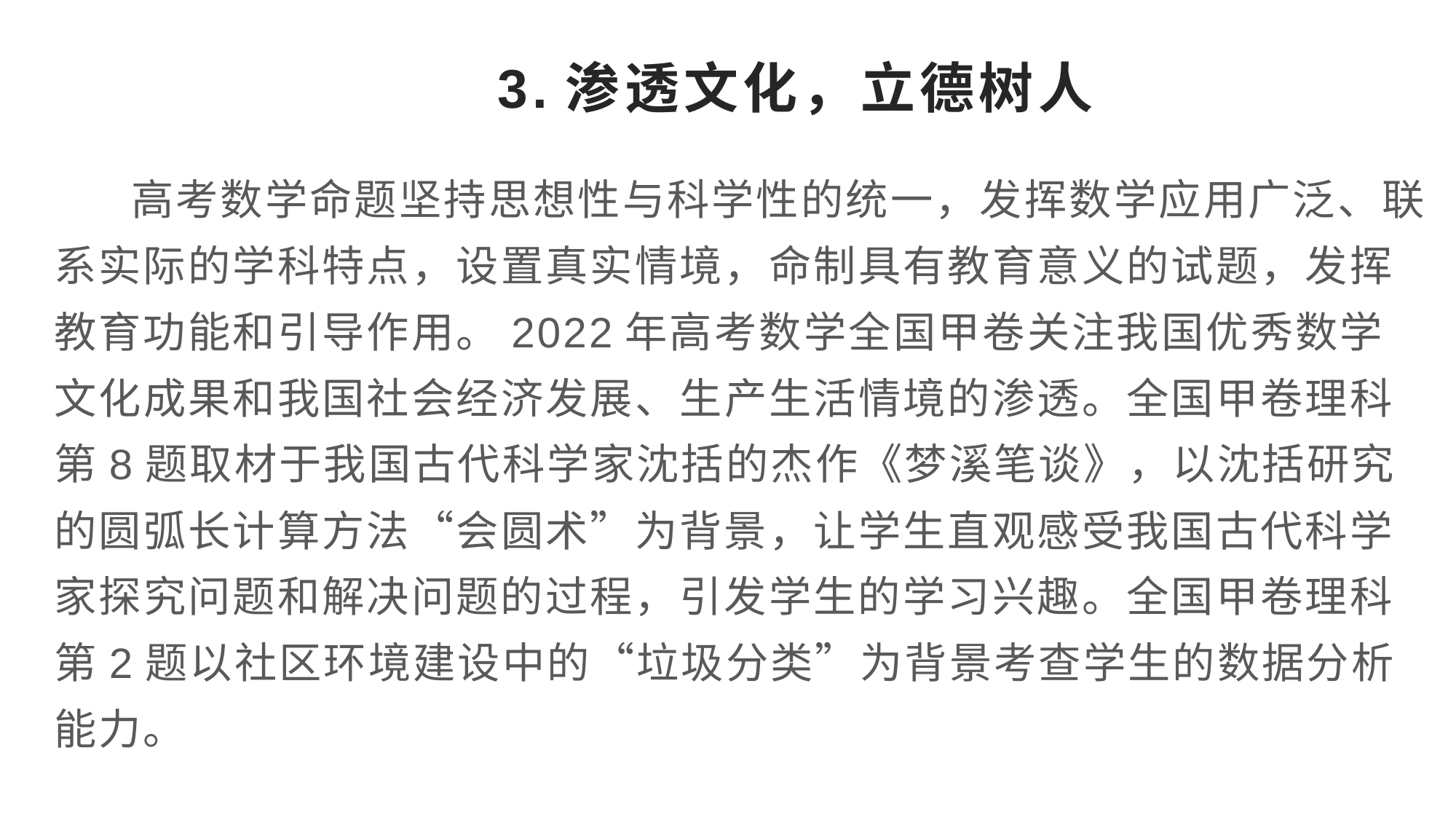

# 3.渗透文化，立德树人
        高考数学命题坚持思想性与科学性的统一，发挥数学应用广泛、联系实际的学科特点，设置真实情境，命制具有教育意义的试题，发挥教育功能和引导作用。2022年高考数学全国甲卷关注我国优秀数学文化成果和我国社会经济发展、生产生活情境的渗透。全国甲卷理科第8题取材于我国古代科学家沈括的杰作《梦溪笔谈》，以沈括研究的圆弧长计算方法“会圆术”为背景，让学生直观感受我国古代科学家探究问题和解决问题的过程，引发学生的学习兴趣。全国甲卷理科第2题以社区环境建设中的“垃圾分类”为背景考查学生的数据分析能力。